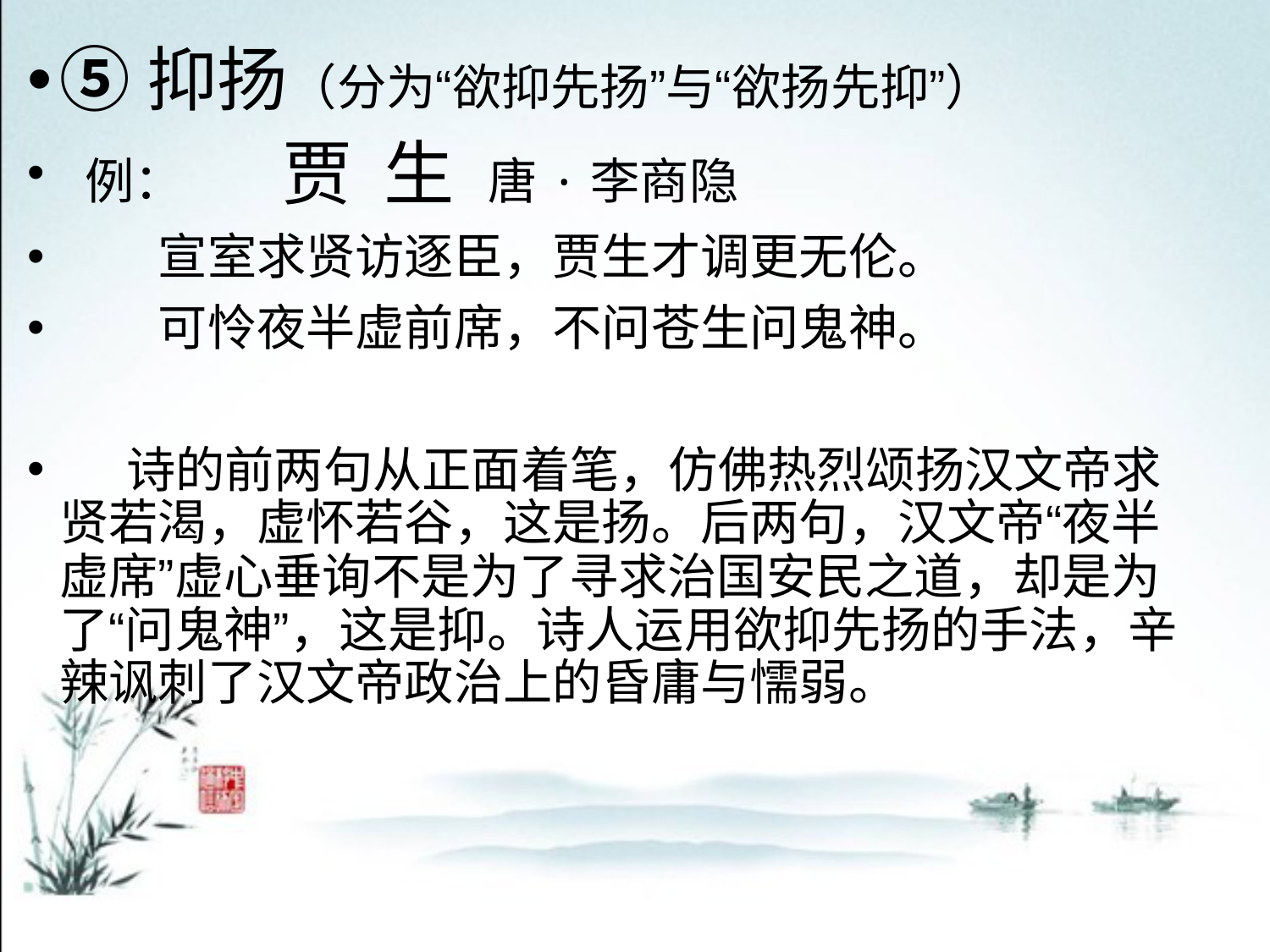

⑤抑扬（分为“欲抑先扬”与“欲扬先抑”）
 例：　　贾  生   唐·李商隐
　　宣室求贤访逐臣，贾生才调更无伦。
　　可怜夜半虚前席，不问苍生问鬼神。

    诗的前两句从正面着笔，仿佛热烈颂扬汉文帝求贤若渴，虚怀若谷，这是扬。后两句，汉文帝“夜半虚席”虚心垂询不是为了寻求治国安民之道，却是为了“问鬼神”，这是抑。诗人运用欲抑先扬的手法，辛辣讽刺了汉文帝政治上的昏庸与懦弱。